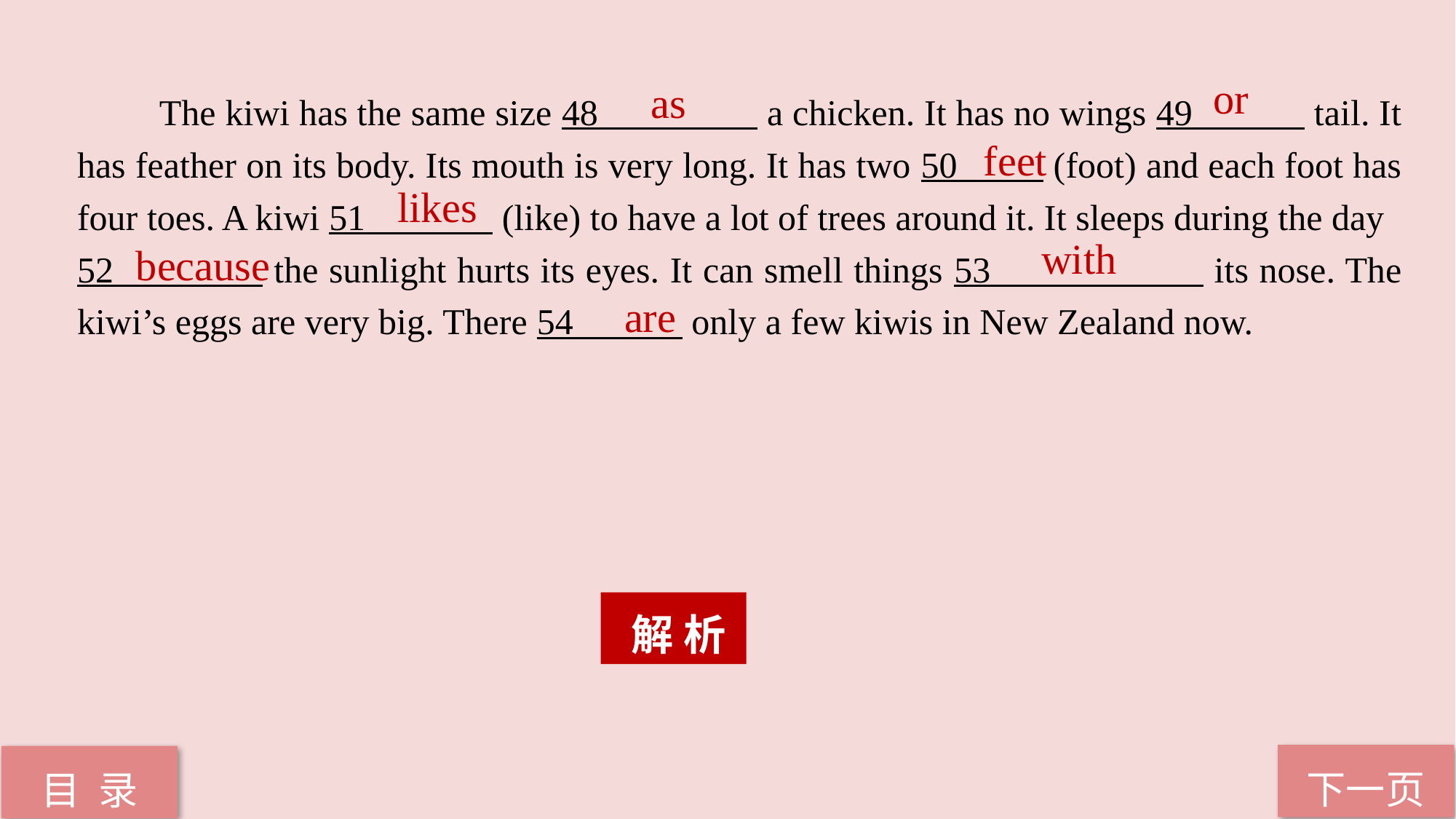

or
as
　　The kiwi has the same size 48                  a chicken. It has no wings 49             tail. It has feather on its body. Its mouth is very long. It has two 50          (foot) and each foot has four toes. A kiwi 51               (like) to have a lot of trees around it. It sleeps during the day
52               the sunlight hurts its eyes. It can smell things 53                     its nose. The kiwi’s eggs are very big. There 54             only a few kiwis in New Zealand now.

feet
likes
with
 because
are
 解 析